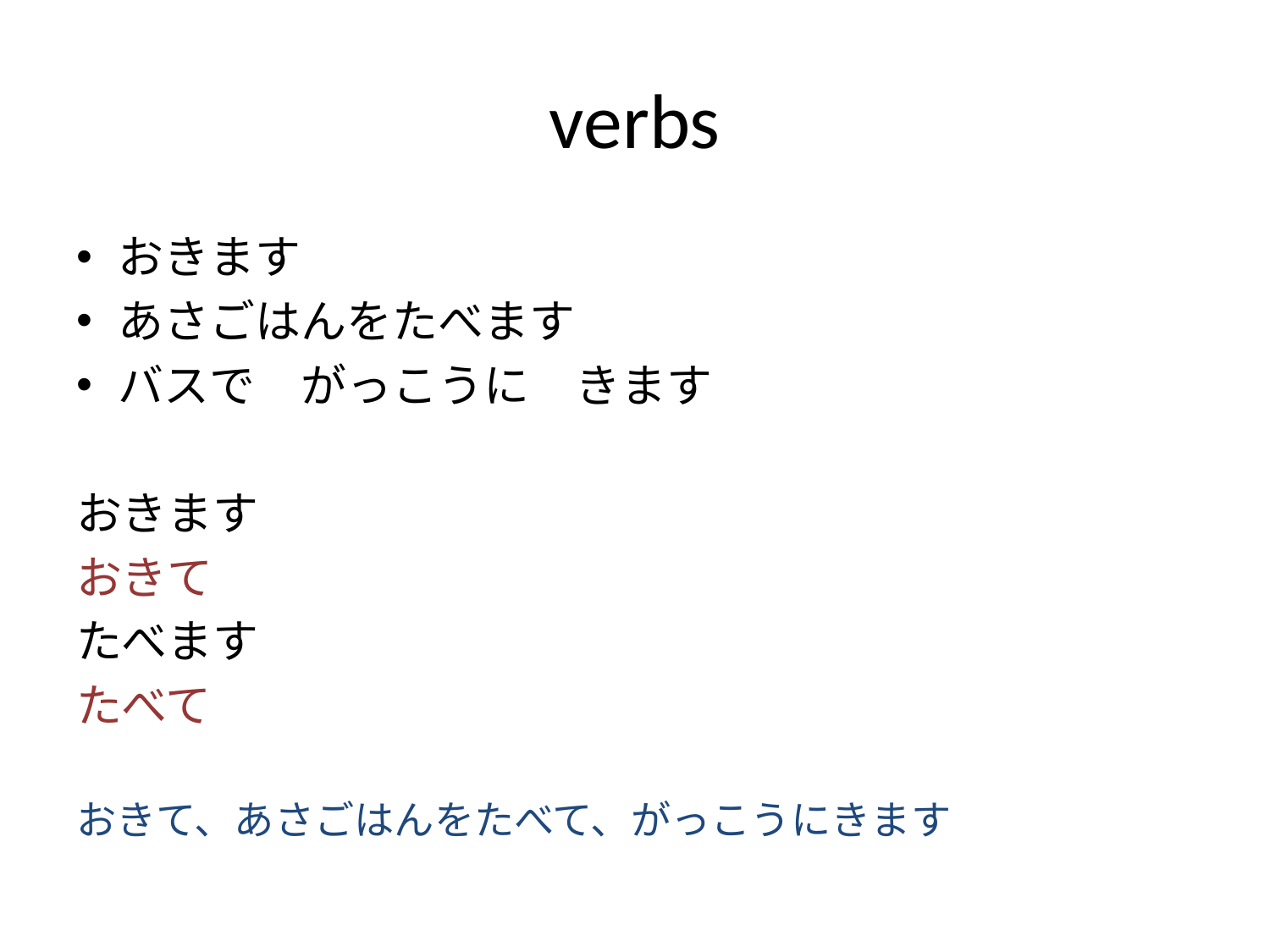

# verbs
おきます
あさごはんをたべます
バスで　がっこうに　きます

おきます
おきて
たべます
たべて

おきて、あさごはんをたべて、がっこうにきます